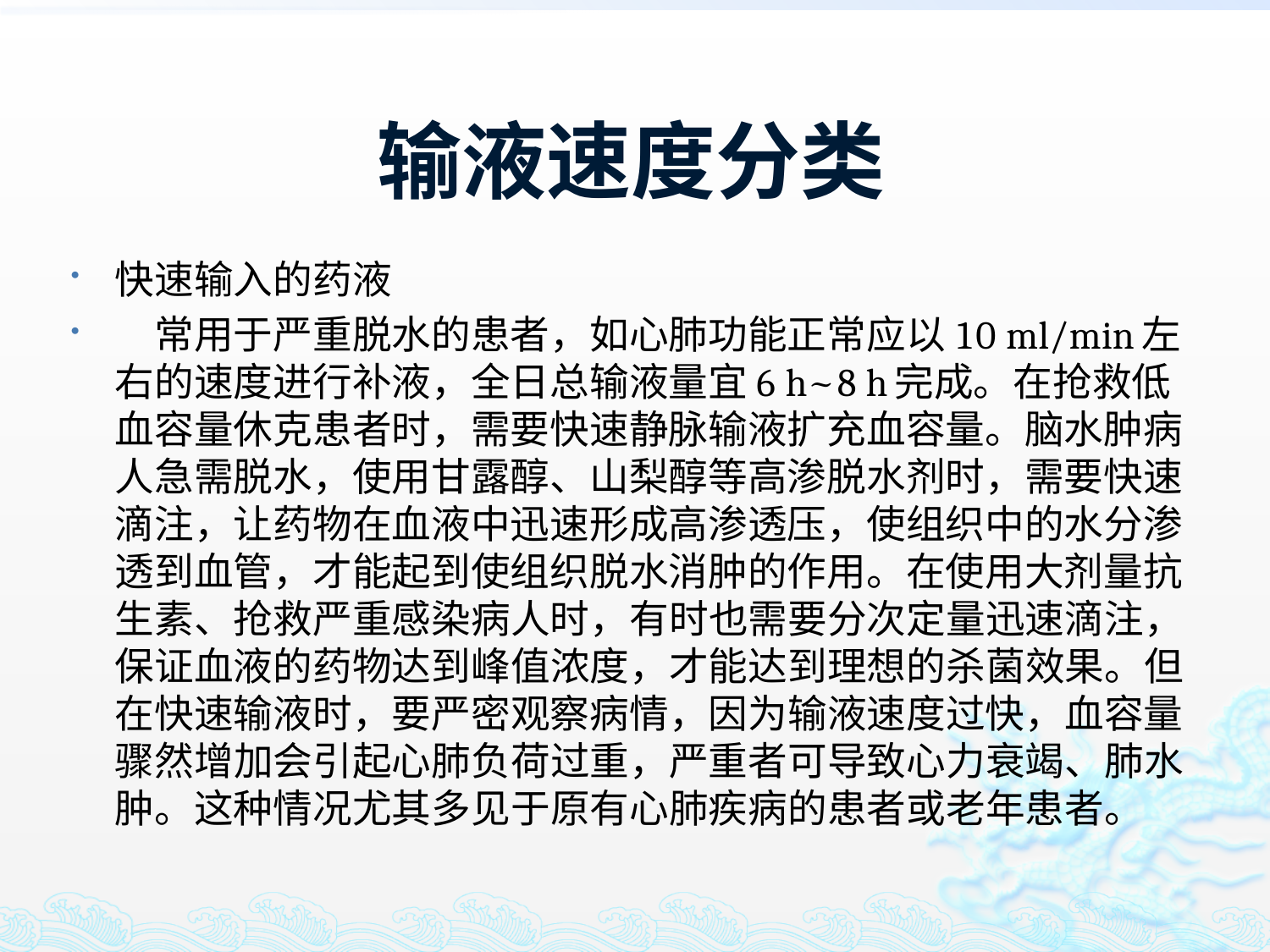

# 输液速度分类
快速输入的药液
　常用于严重脱水的患者，如心肺功能正常应以10 ml/min左右的速度进行补液，全日总输液量宜6 h~8 h完成。在抢救低血容量休克患者时，需要快速静脉输液扩充血容量。脑水肿病人急需脱水，使用甘露醇、山梨醇等高渗脱水剂时，需要快速滴注，让药物在血液中迅速形成高渗透压，使组织中的水分渗透到血管，才能起到使组织脱水消肿的作用。在使用大剂量抗生素、抢救严重感染病人时，有时也需要分次定量迅速滴注，保证血液的药物达到峰值浓度，才能达到理想的杀菌效果。但在快速输液时，要严密观察病情，因为输液速度过快，血容量骤然增加会引起心肺负荷过重，严重者可导致心力衰竭、肺水肿。这种情况尤其多见于原有心肺疾病的患者或老年患者。